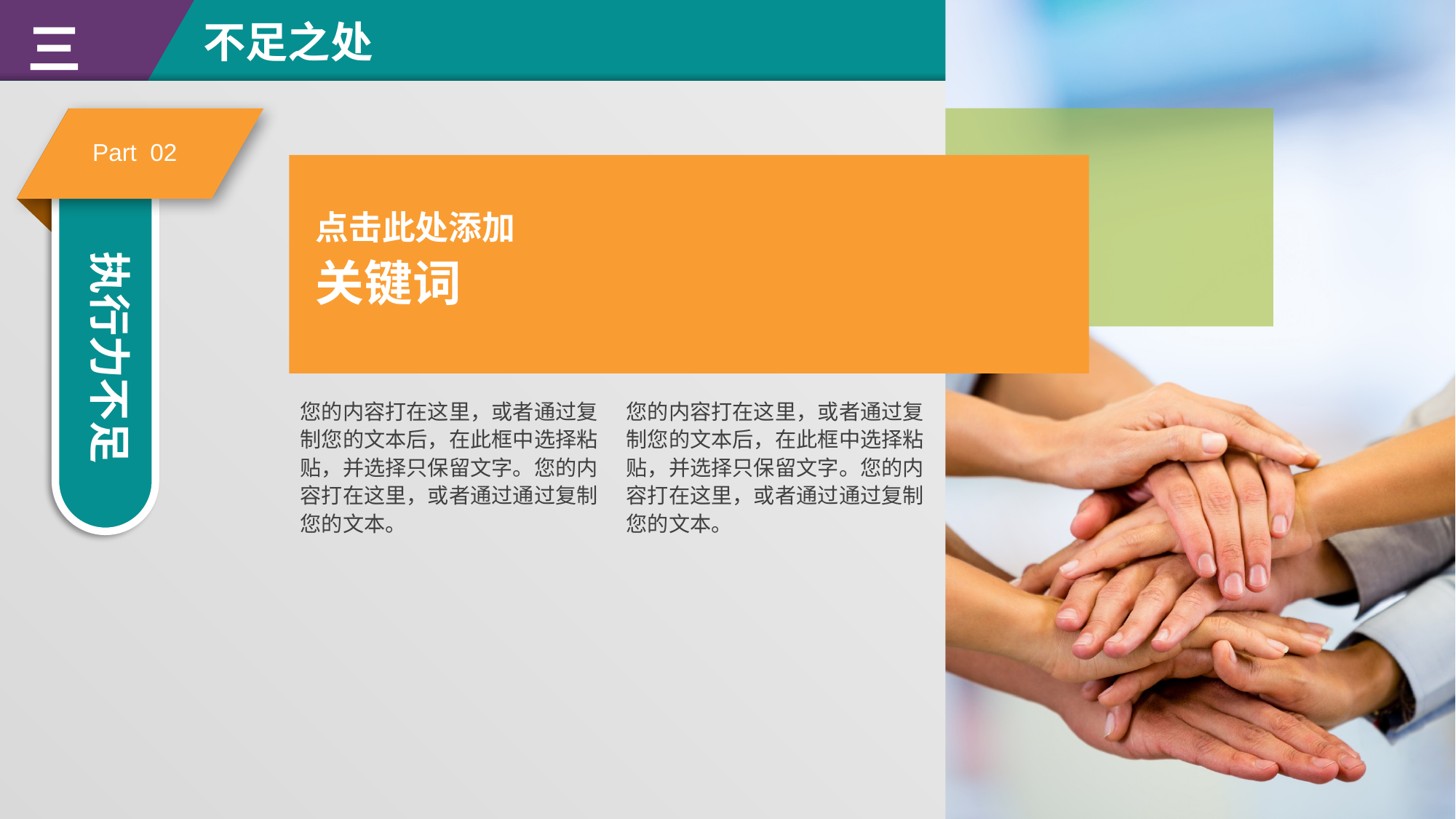

三
# 不足之处

Part  02

执行力不足
点击此处添加关键词

您的内容打在这里，或者通过复制您的文本后，在此框中选择粘贴，并选择只保留文字。您的内容打在这里，或者通过通过复制您的文本。
您的内容打在这里，或者通过复制您的文本后，在此框中选择粘贴，并选择只保留文字。您的内容打在这里，或者通过通过复制您的文本。